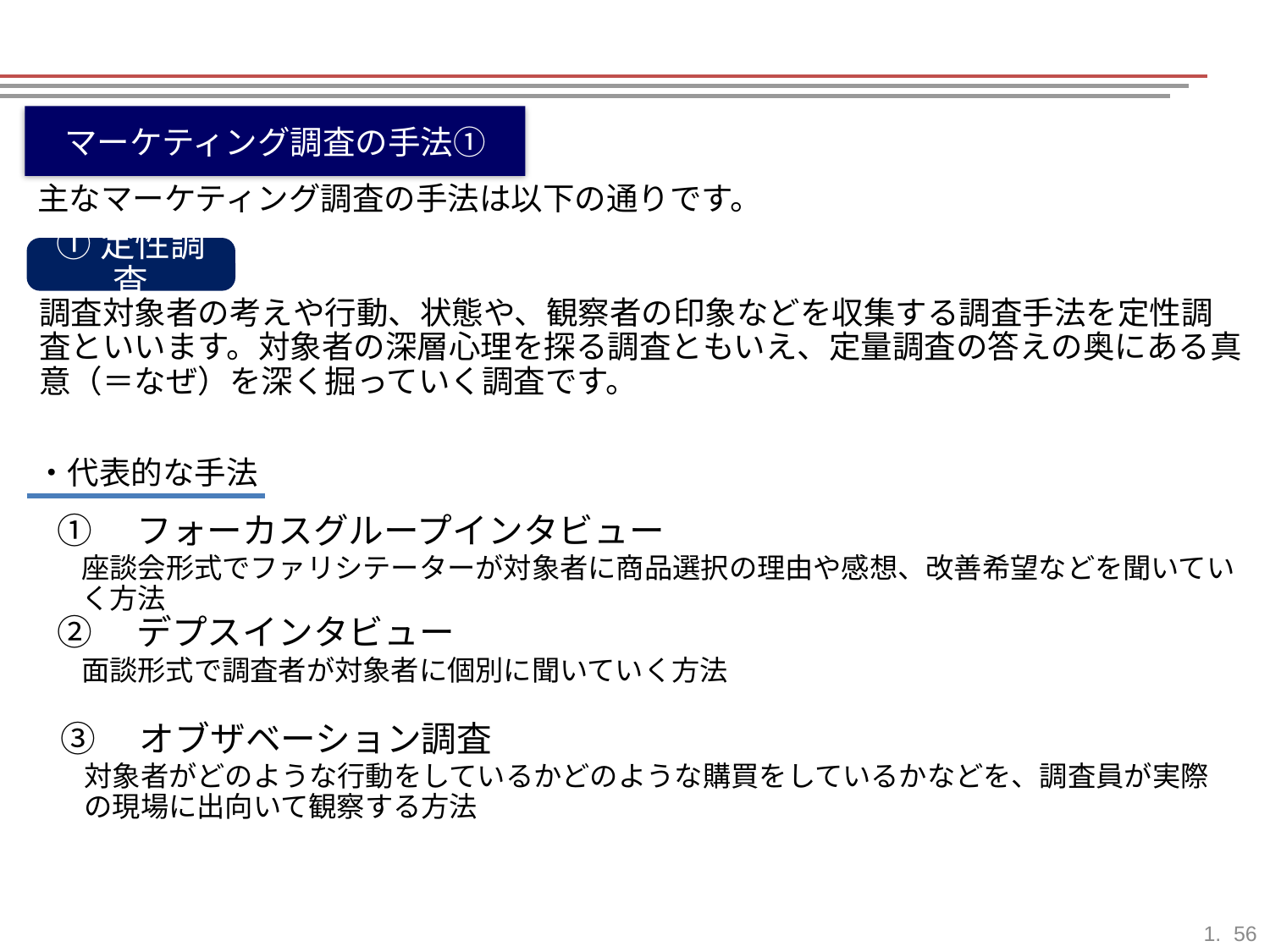

マーケティング調査の手法①
主なマーケティング調査の手法は以下の通りです。

①定性調査
調査対象者の考えや行動、状態や、観察者の印象などを収集する調査手法を定性調査といいます。対象者の深層心理を探る調査ともいえ、定量調査の答えの奥にある真意（＝なぜ）を深く掘っていく調査です。
・代表的な手法
①　フォーカスグループインタビュー
座談会形式でファリシテーターが対象者に商品選択の理由や感想、改善希望などを聞いていく方法
②　デプスインタビュー
面談形式で調査者が対象者に個別に聞いていく方法
③　オブザベーション調査
対象者がどのような行動をしているかどのような購買をしているかなどを、調査員が実際の現場に出向いて観察する方法
56